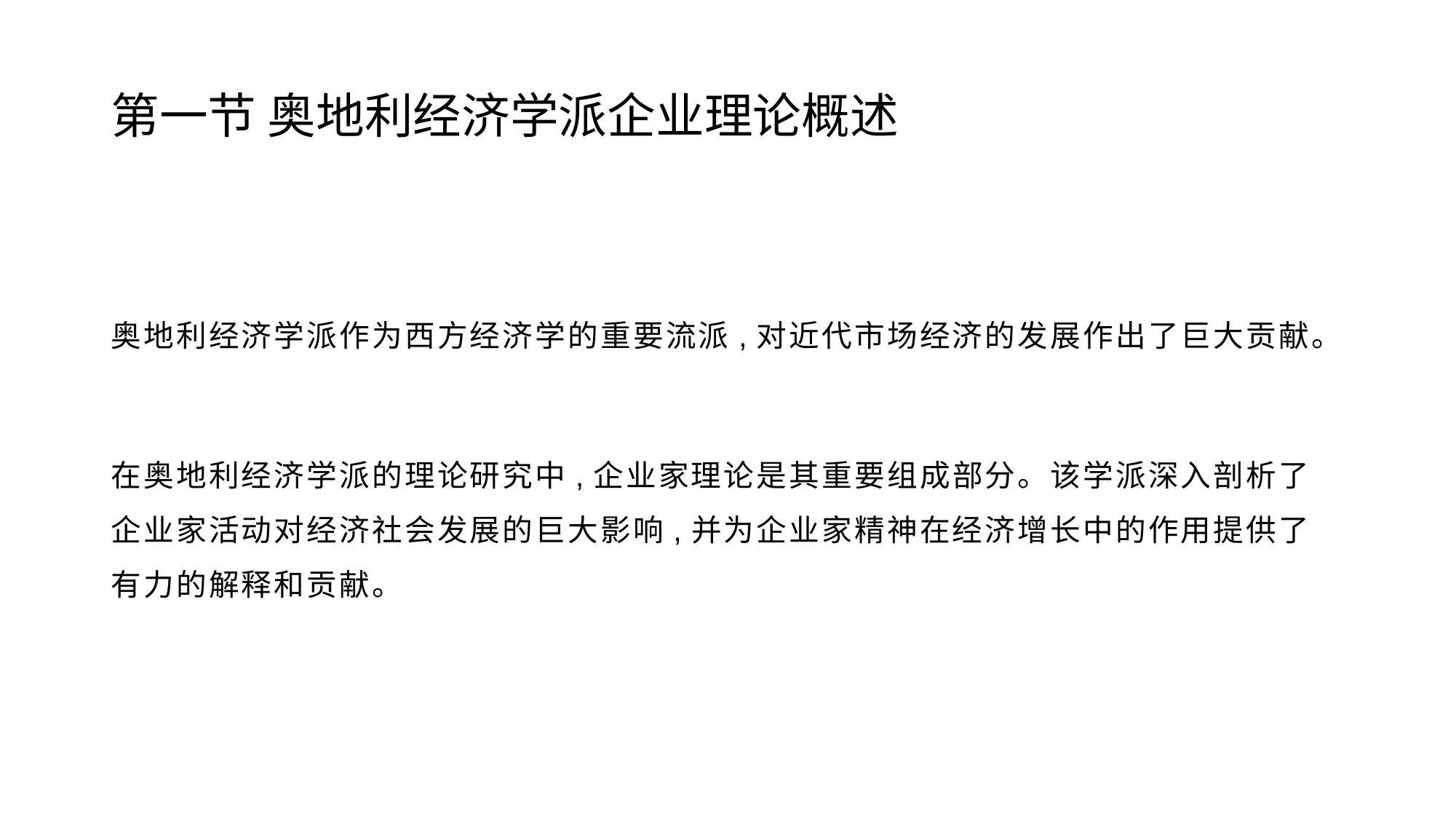

# 第一节 奥地利经济学派企业理论概述

奥地利经济学派作为西方经济学的重要流派,对近代市场经济的发展作出了巨大贡献。

在奥地利经济学派的理论研究中,企业家理论是其重要组成部分。该学派深入剖析了企业家活动对经济社会发展的巨大影响,并为企业家精神在经济增长中的作用提供了有力的解释和贡献。